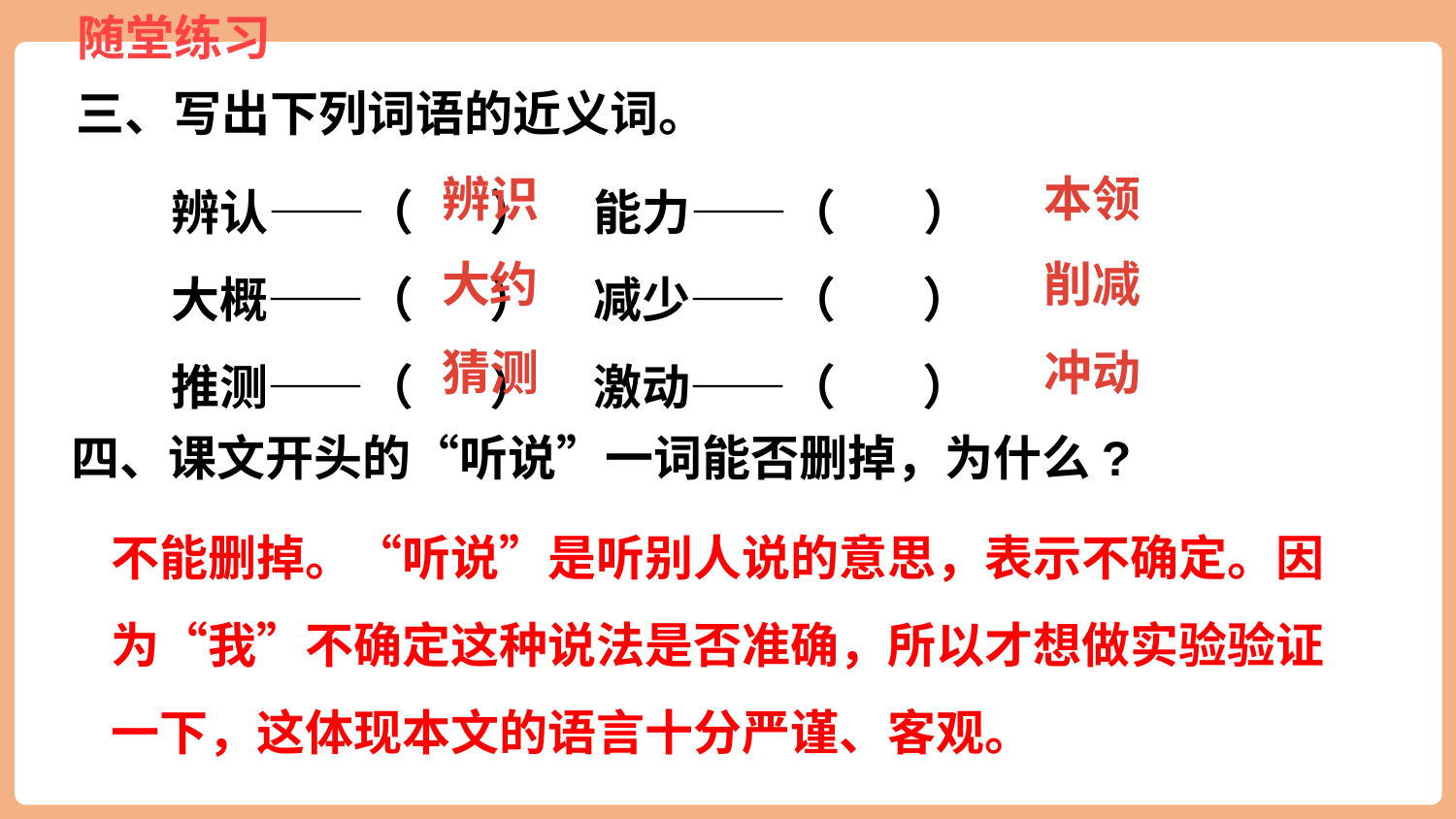

三、写出下列词语的近义词。
辨认——（       ）     能力——（        ）
大概——（       ）     减少——（        ）
推测——（       ）     激动——（        ）
辨识
本领
大约
削减
猜测
冲动
四、课文开头的“听说”一词能否删掉，为什么?
不能删掉。“听说”是听别人说的意思，表示不确定。因为“我”不确定这种说法是否准确，所以才想做实验验证一下，这体现本文的语言十分严谨、客观。